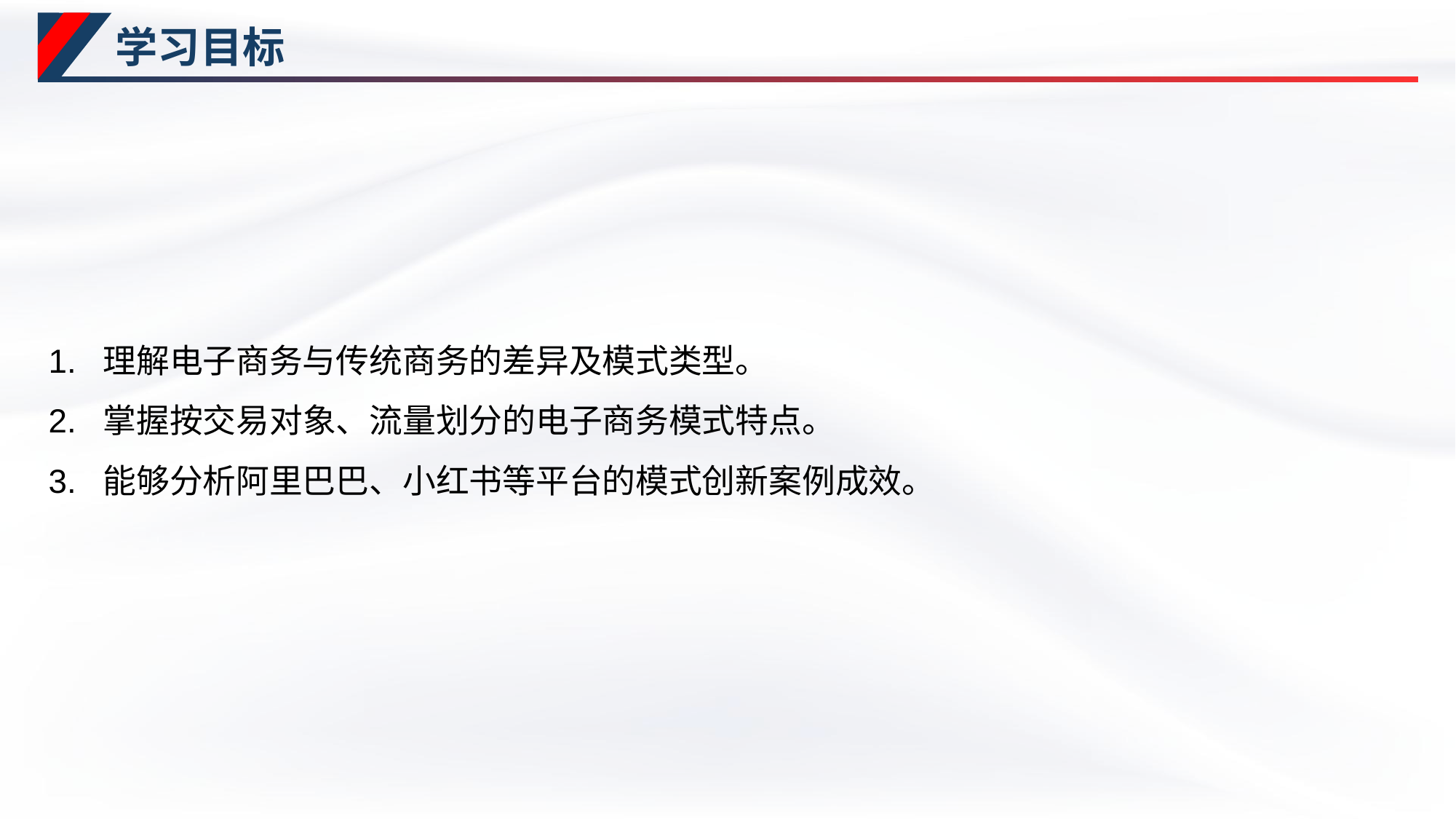

理解电子商务与传统商务的差异及模式类型。
掌握按交易对象、流量划分的电子商务模式特点。
能够分析阿里巴巴、小红书等平台的模式创新案例成效。